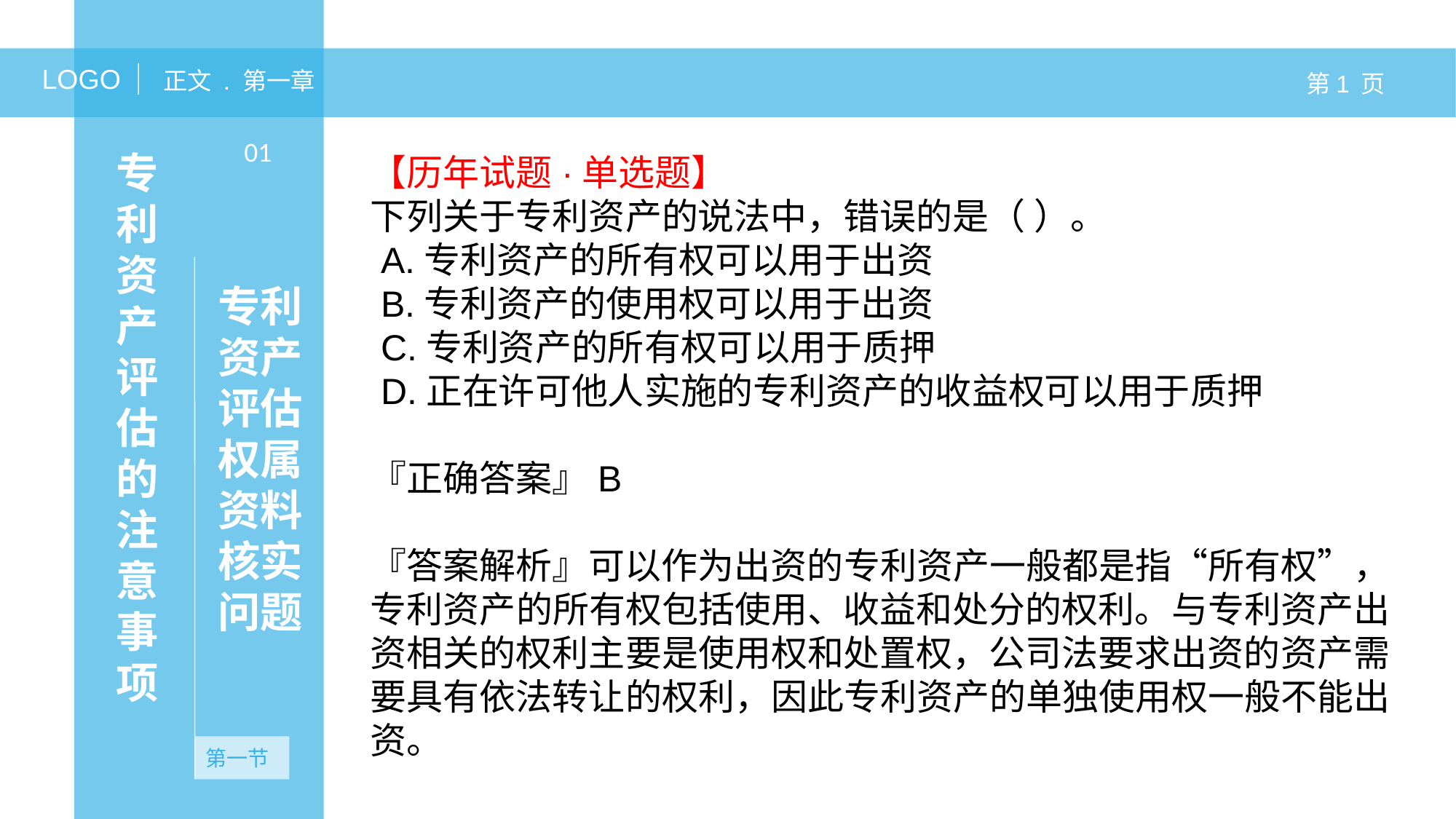

LOGO
正文 . 第一章

第1 页
专利资产评估的注意事项
01
【历年试题·单选题】
下列关于专利资产的说法中，错误的是（ ）。
 A.专利资产的所有权可以用于出资
 B.专利资产的使用权可以用于出资
 C.专利资产的所有权可以用于质押
 D.正在许可他人实施的专利资产的收益权可以用于质押

『正确答案』B

『答案解析』可以作为出资的专利资产一般都是指“所有权”，专利资产的所有权包括使用、收益和处分的权利。与专利资产出资相关的权利主要是使用权和处置权，公司法要求出资的资产需要具有依法转让的权利，因此专利资产的单独使用权一般不能出资。
专利资产评估权属资料核实问题

无资产
无资产
第一节